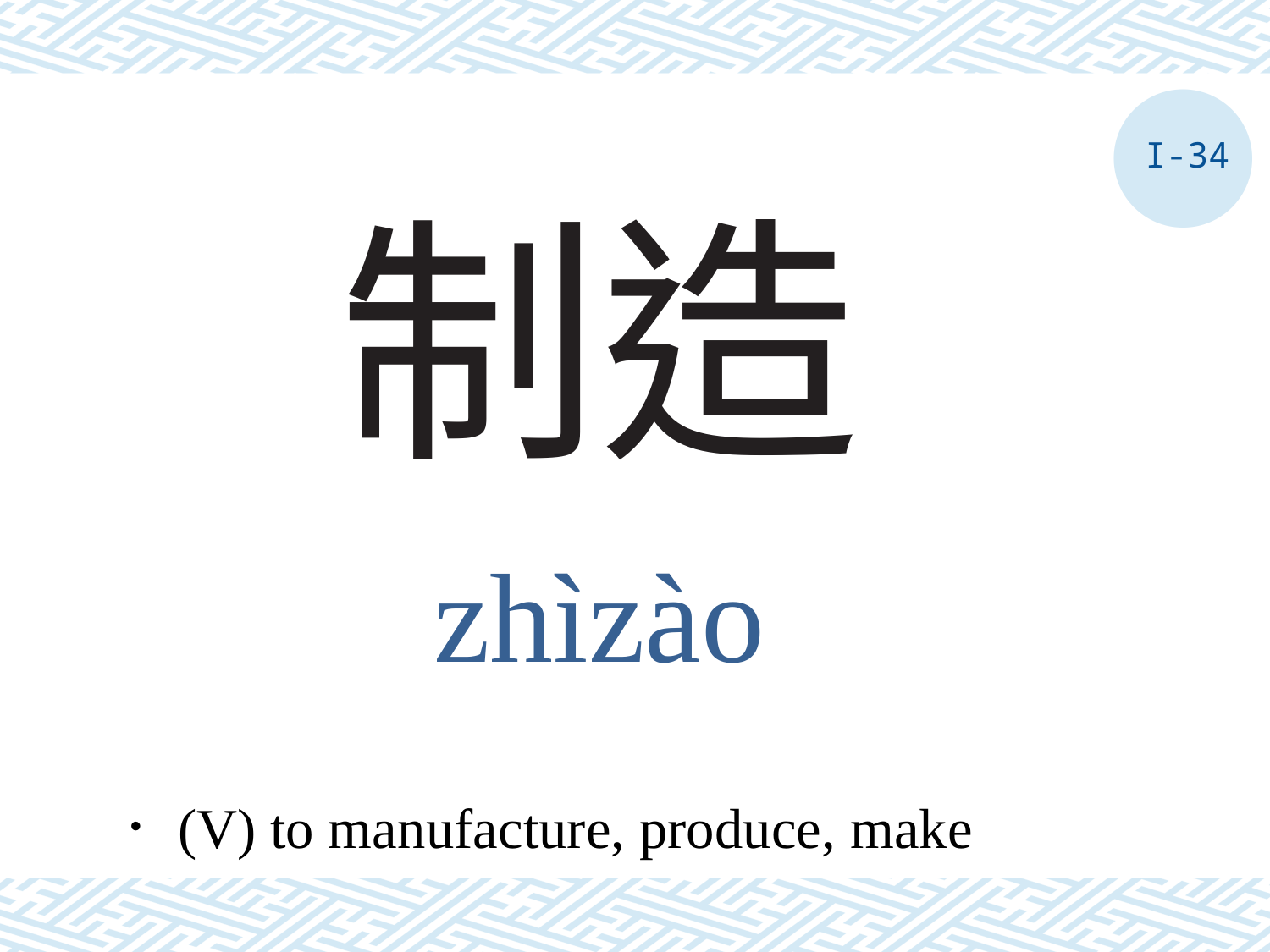

I-34

# 制造
zhìzào
．(V) to manufacture, produce, make